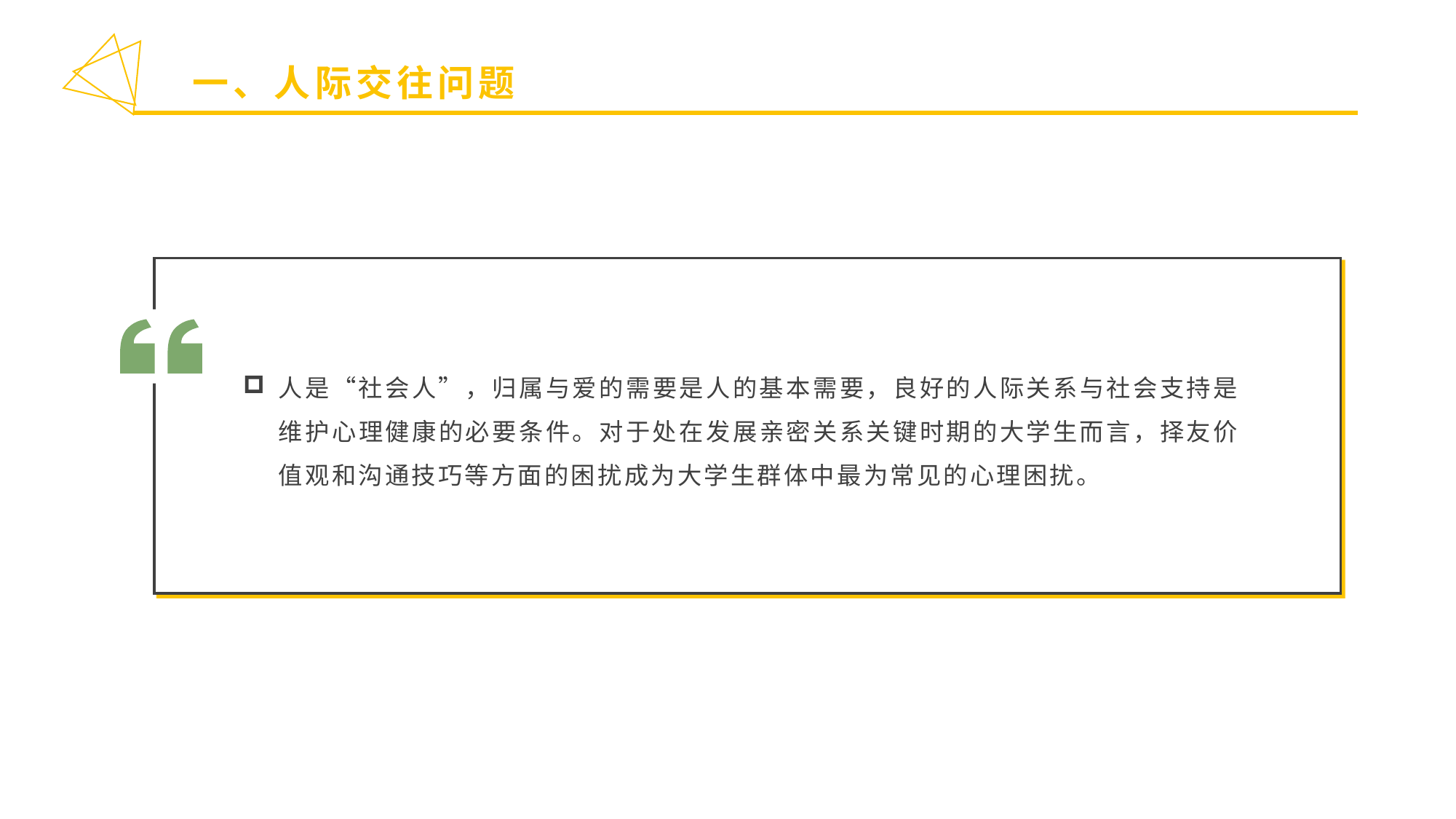

一、人际交往问题

人是“社会人”，归属与爱的需要是人的基本需要，良好的人际关系与社会支持是维护心理健康的必要条件。对于处在发展亲密关系关键时期的大学生而言，择友价值观和沟通技巧等方面的困扰成为大学生群体中最为常见的心理困扰。